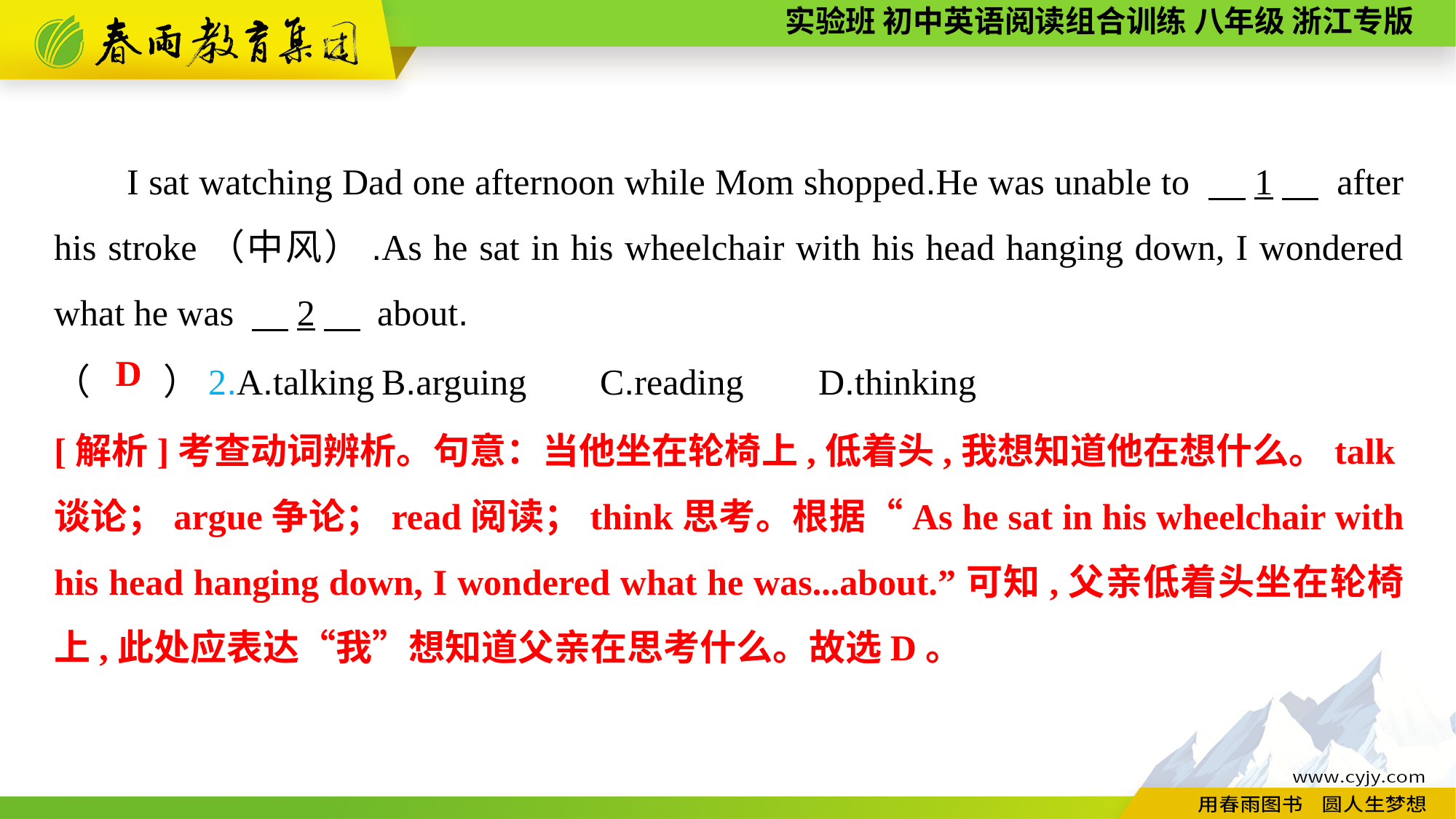

I sat watching Dad one afternoon while Mom shopped.He was unable to 　1　 after his stroke（中风）.As he sat in his wheelchair with his head hanging down, I wondered what he was 　2　 about.
（　　）2.A.talking	B.arguing	C.reading	D.thinking
D
[解析]考查动词辨析。句意：当他坐在轮椅上,低着头,我想知道他在想什么。talk谈论；argue争论；read阅读；think思考。根据“As he sat in his wheelchair with his head hanging down, I wondered what he was...about.”可知,父亲低着头坐在轮椅上,此处应表达“我”想知道父亲在思考什么。故选D。